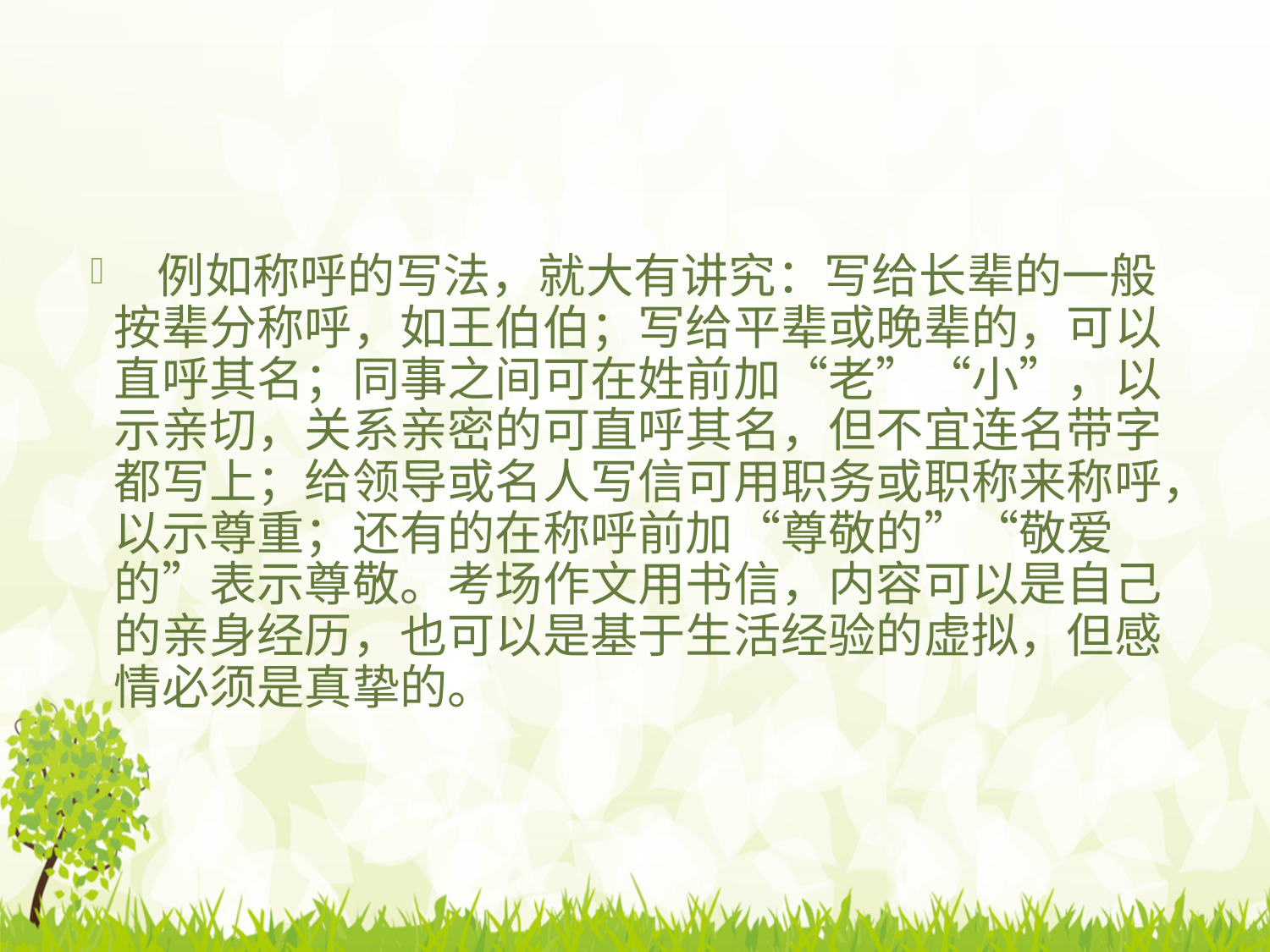

#
   例如称呼的写法，就大有讲究：写给长辈的一般按辈分称呼，如王伯伯；写给平辈或晚辈的，可以直呼其名；同事之间可在姓前加“老”“小”，以示亲切，关系亲密的可直呼其名，但不宜连名带字都写上；给领导或名人写信可用职务或职称来称呼，以示尊重；还有的在称呼前加“尊敬的”“敬爱的”表示尊敬。考场作文用书信，内容可以是自己的亲身经历，也可以是基于生活经验的虚拟，但感情必须是真挚的。